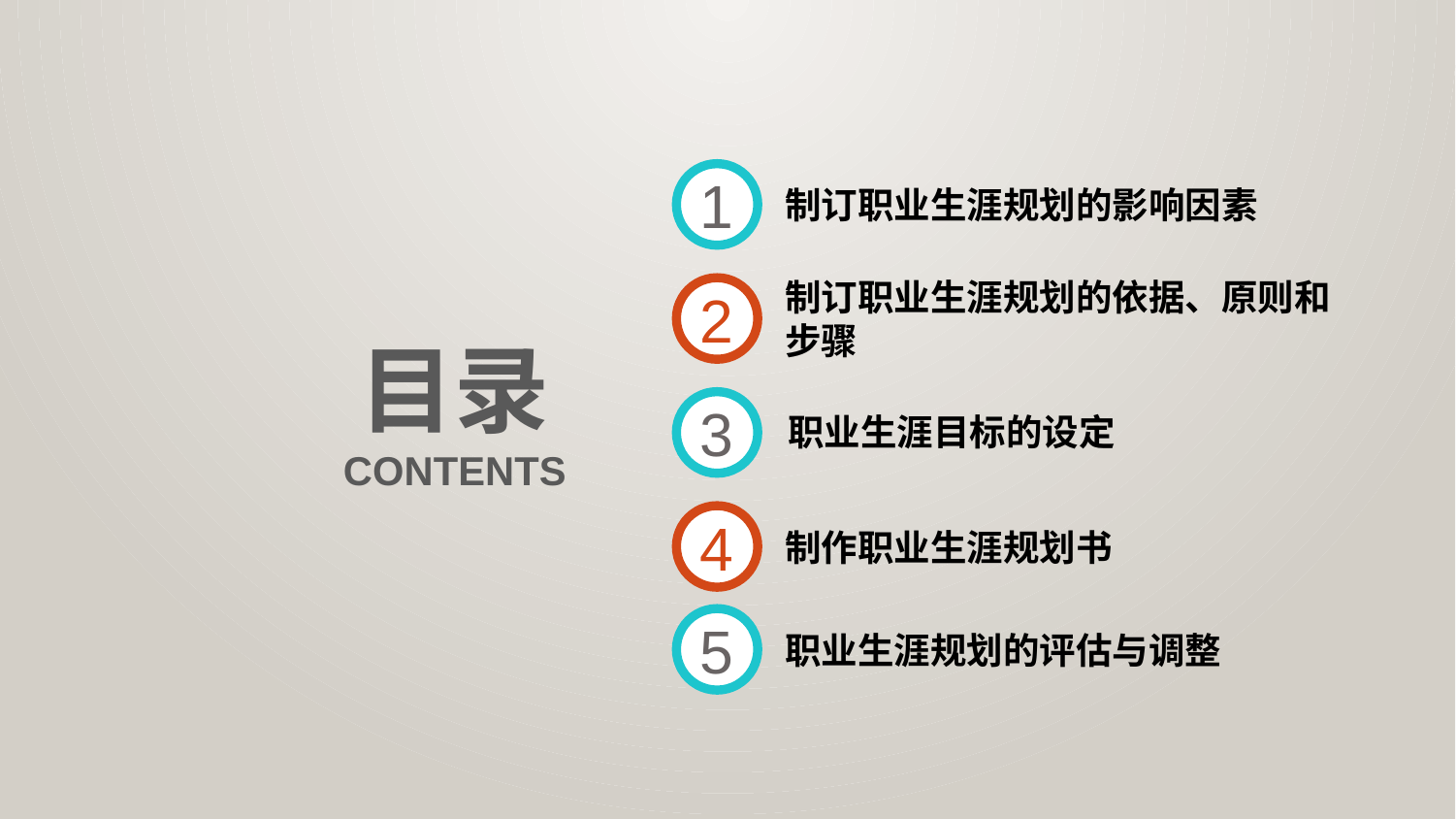

1
制订职业生涯规划的影响因素
制订职业生涯规划的依据、原则和步骤
2
目录
3
职业生涯目标的设定
CONTENTS
4
制作职业生涯规划书
5
职业生涯规划的评估与调整
2